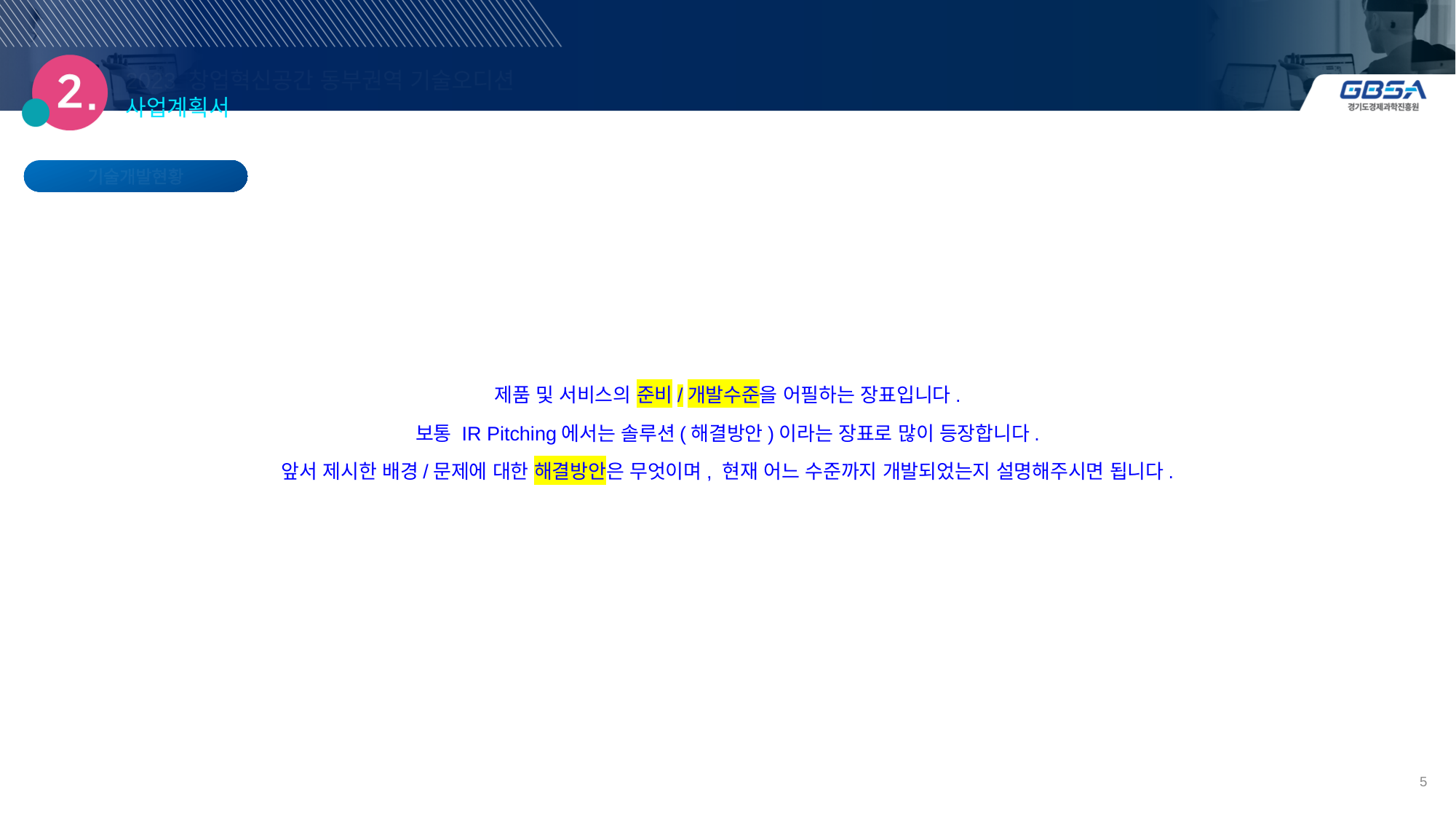

2023 창업혁신공간 동부권역 기술오디션 사업계획서
기술개발현황

제품 및 서비스의 준비/개발수준을 어필하는 장표입니다.
보통 IR Pitching에서는 솔루션(해결방안)이라는 장표로 많이 등장합니다.
앞서 제시한 배경/문제에 대한 해결방안은 무엇이며, 현재 어느 수준까지 개발되었는지 설명해주시면 됩니다.
5